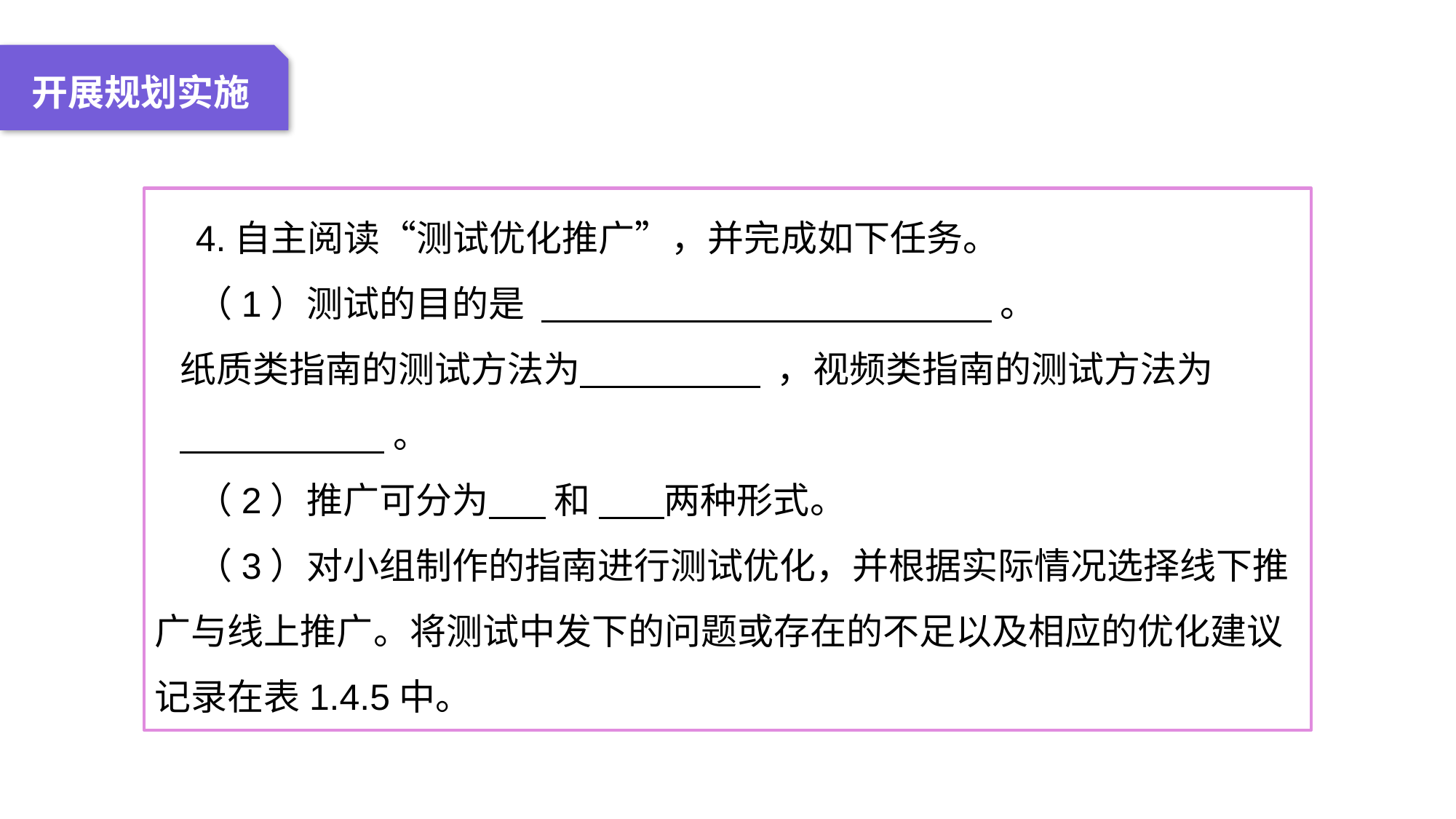

04 名词解释
01 准备过程
02 整体结构
03 重点说明
开展规划实施
    4.自主阅读“测试优化推广”，并完成如下任务。
    （1）测试的目的是                                                          。
  纸质类指南的测试方法为                        ，视频类指南的测试方法为
                            。
    （2）推广可分为        和         两种形式。
    （3）对小组制作的指南进行测试优化，并根据实际情况选择线下推广与线上推广。将测试中发下的问题或存在的不足以及相应的优化建议记录在表1.4.5中。